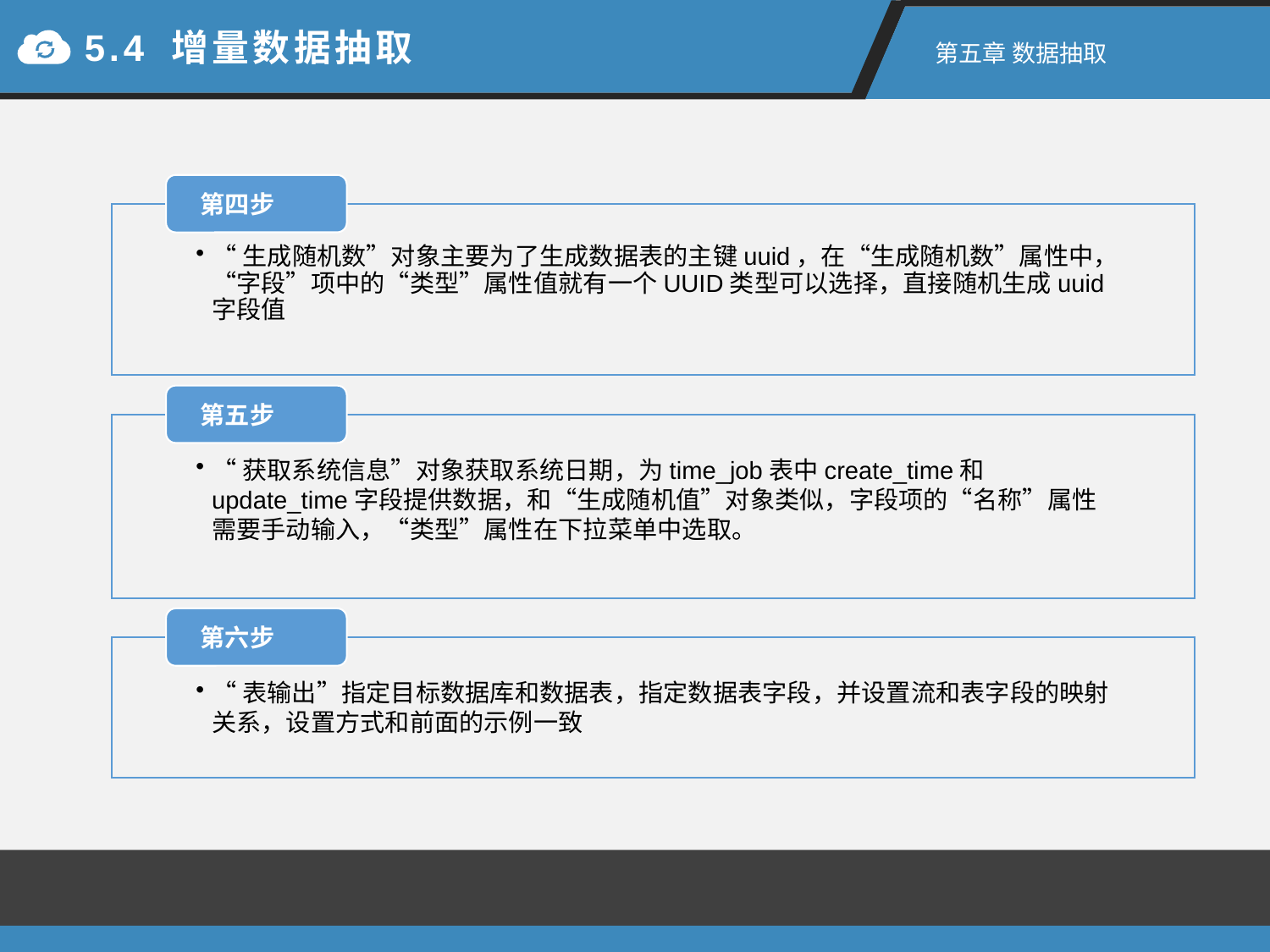

5.4 增量数据抽取

第五章 数据抽取

“生成随机数”对象主要为了生成数据表的主键uuid，在“生成随机数”属性中，“字段”项中的“类型”属性值就有一个UUID类型可以选择，直接随机生成uuid字段值
第四步
“获取系统信息”对象获取系统日期，为time_job表中create_time和update_time字段提供数据，和“生成随机值”对象类似，字段项的“名称”属性需要手动输入，“类型”属性在下拉菜单中选取。
第五步
“表输出”指定目标数据库和数据表，指定数据表字段，并设置流和表字段的映射关系，设置方式和前面的示例一致
第六步